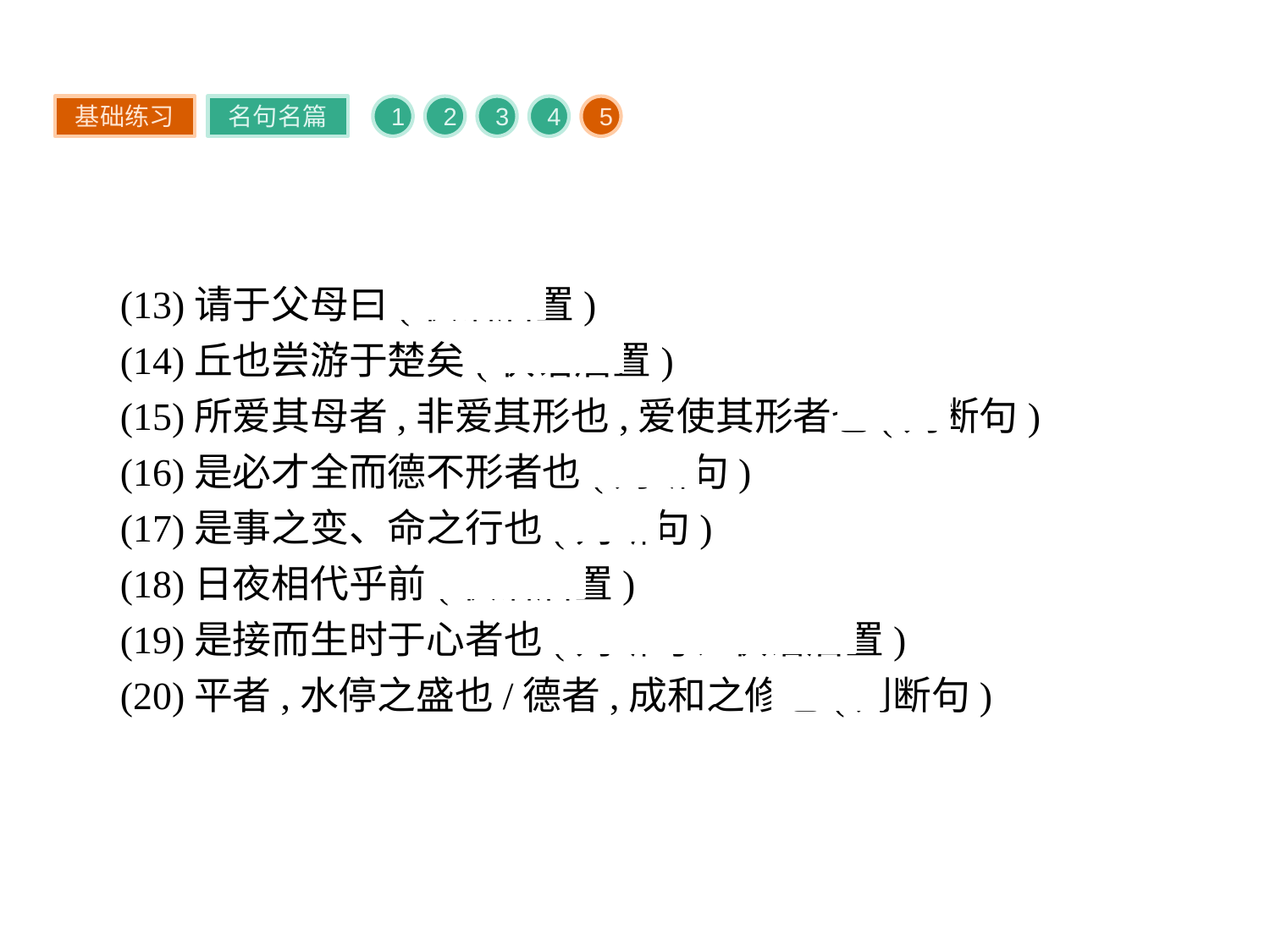

基础练习
名句名篇
1
2
3
4
5
(13)请于父母曰(状语后置)
(14)丘也尝游于楚矣(状语后置)
(15)所爱其母者,非爱其形也,爱使其形者也(判断句)
(16)是必才全而德不形者也(判断句)
(17)是事之变、命之行也(判断句)
(18)日夜相代乎前(状语后置)
(19)是接而生时于心者也(判断句、状语后置)
(20)平者,水停之盛也/德者,成和之修也(判断句)